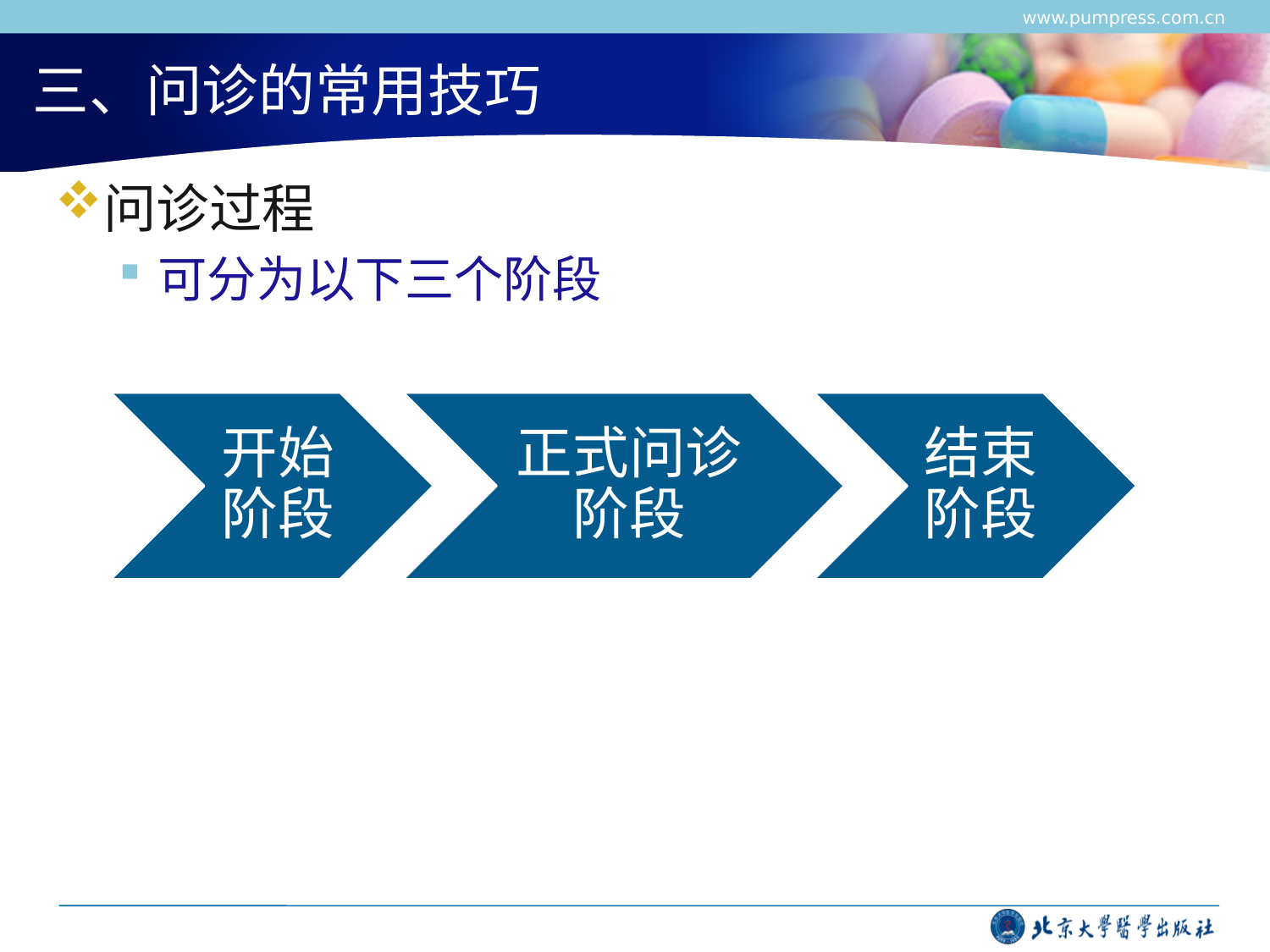

www.pumpress.com.cn
# 三、问诊的常用技巧
问诊过程
可分为以下三个阶段
开始阶段
正式问诊阶段
结束阶段